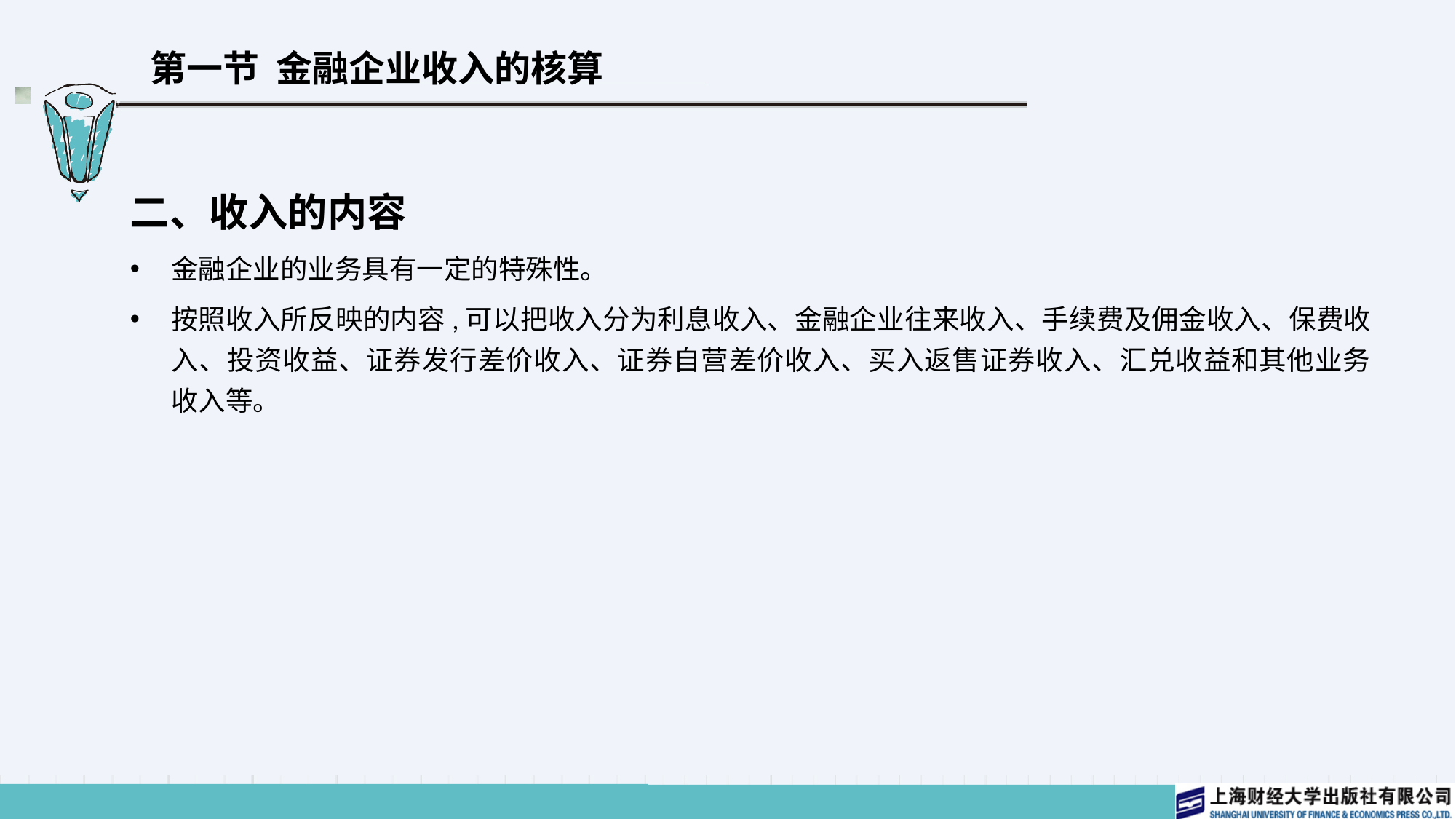

# 第一节  金融企业收入的核算
二、收入的内容
金融企业的业务具有一定的特殊性。
按照收入所反映的内容,可以把收入分为利息收入、金融企业往来收入、手续费及佣金收入、保费收入、投资收益、证券发行差价收入、证券自营差价收入、买入返售证券收入、汇兑收益和其他业务收入等。